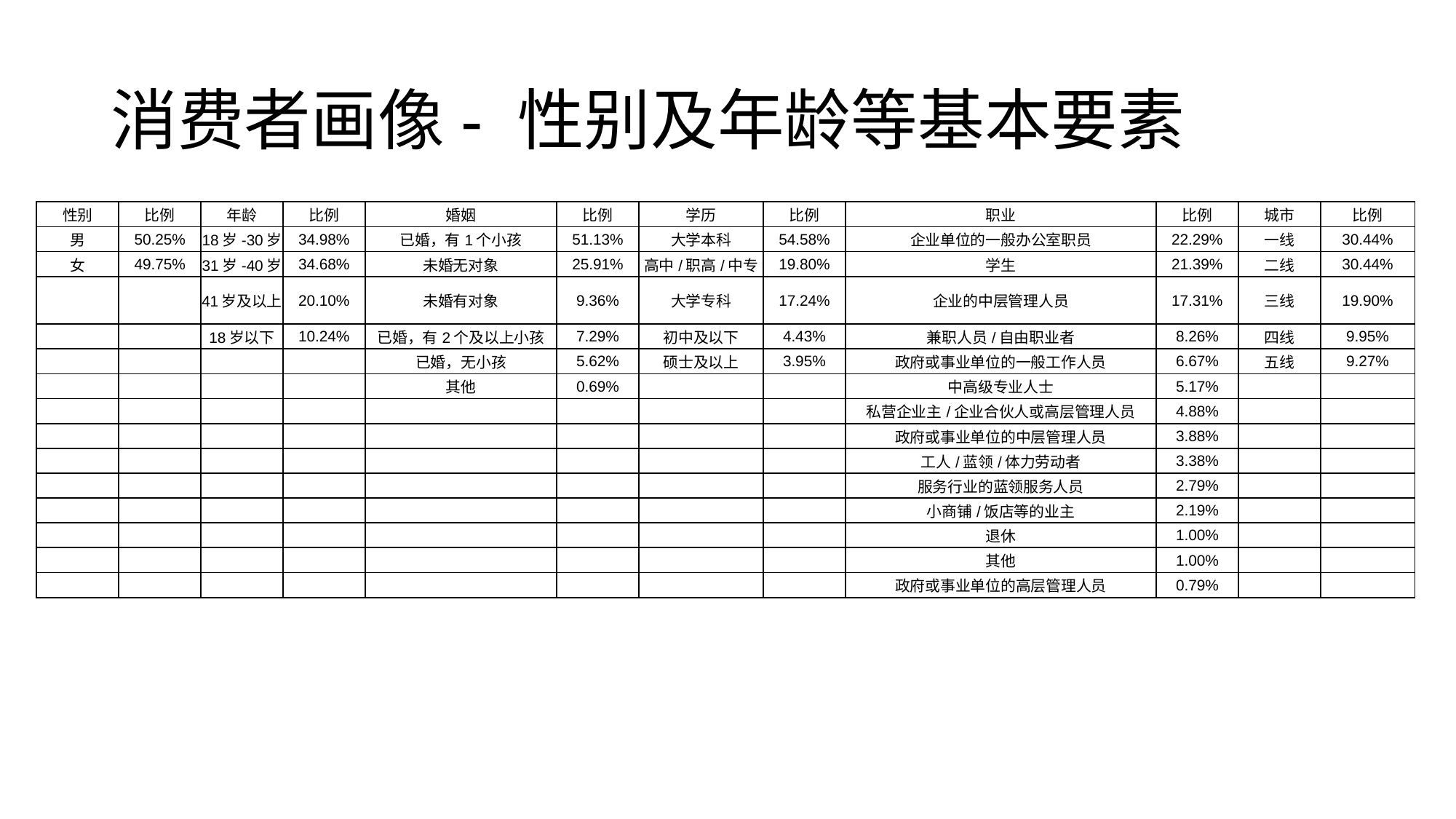

# 消费者画像- 性别及年龄等基本要素
| 性别 | 比例 | 年龄 | 比例 | 婚姻 | 比例 | 学历 | 比例 | 职业 | 比例 | 城市 | 比例 |
| --- | --- | --- | --- | --- | --- | --- | --- | --- | --- | --- | --- |
| 男 | 50.25% | 18岁-30岁 | 34.98% | 已婚，有1个小孩 | 51.13% | 大学本科 | 54.58% | 企业单位的一般办公室职员 | 22.29% | 一线 | 30.44% |
| 女 | 49.75% | 31岁-40岁 | 34.68% | 未婚无对象 | 25.91% | 高中/职高/中专 | 19.80% | 学生 | 21.39% | 二线 | 30.44% |
|  |  | 41岁及以上 | 20.10% | 未婚有对象 | 9.36% | 大学专科 | 17.24% | 企业的中层管理人员 | 17.31% | 三线 | 19.90% |
|  |  | 18岁以下 | 10.24% | 已婚，有2个及以上小孩 | 7.29% | 初中及以下 | 4.43% | 兼职人员/自由职业者 | 8.26% | 四线 | 9.95% |
|  |  |  |  | 已婚，无小孩 | 5.62% | 硕士及以上 | 3.95% | 政府或事业单位的一般工作人员 | 6.67% | 五线 | 9.27% |
|  |  |  |  | 其他 | 0.69% |  |  | 中高级专业人士 | 5.17% |  |  |
|  |  |  |  |  |  |  |  | 私营企业主/企业合伙人或高层管理人员 | 4.88% |  |  |
|  |  |  |  |  |  |  |  | 政府或事业单位的中层管理人员 | 3.88% |  |  |
|  |  |  |  |  |  |  |  | 工人/蓝领/体力劳动者 | 3.38% |  |  |
|  |  |  |  |  |  |  |  | 服务行业的蓝领服务人员 | 2.79% |  |  |
|  |  |  |  |  |  |  |  | 小商铺/饭店等的业主 | 2.19% |  |  |
|  |  |  |  |  |  |  |  | 退休 | 1.00% |  |  |
|  |  |  |  |  |  |  |  | 其他 | 1.00% |  |  |
|  |  |  |  |  |  |  |  | 政府或事业单位的高层管理人员 | 0.79% |  |  |